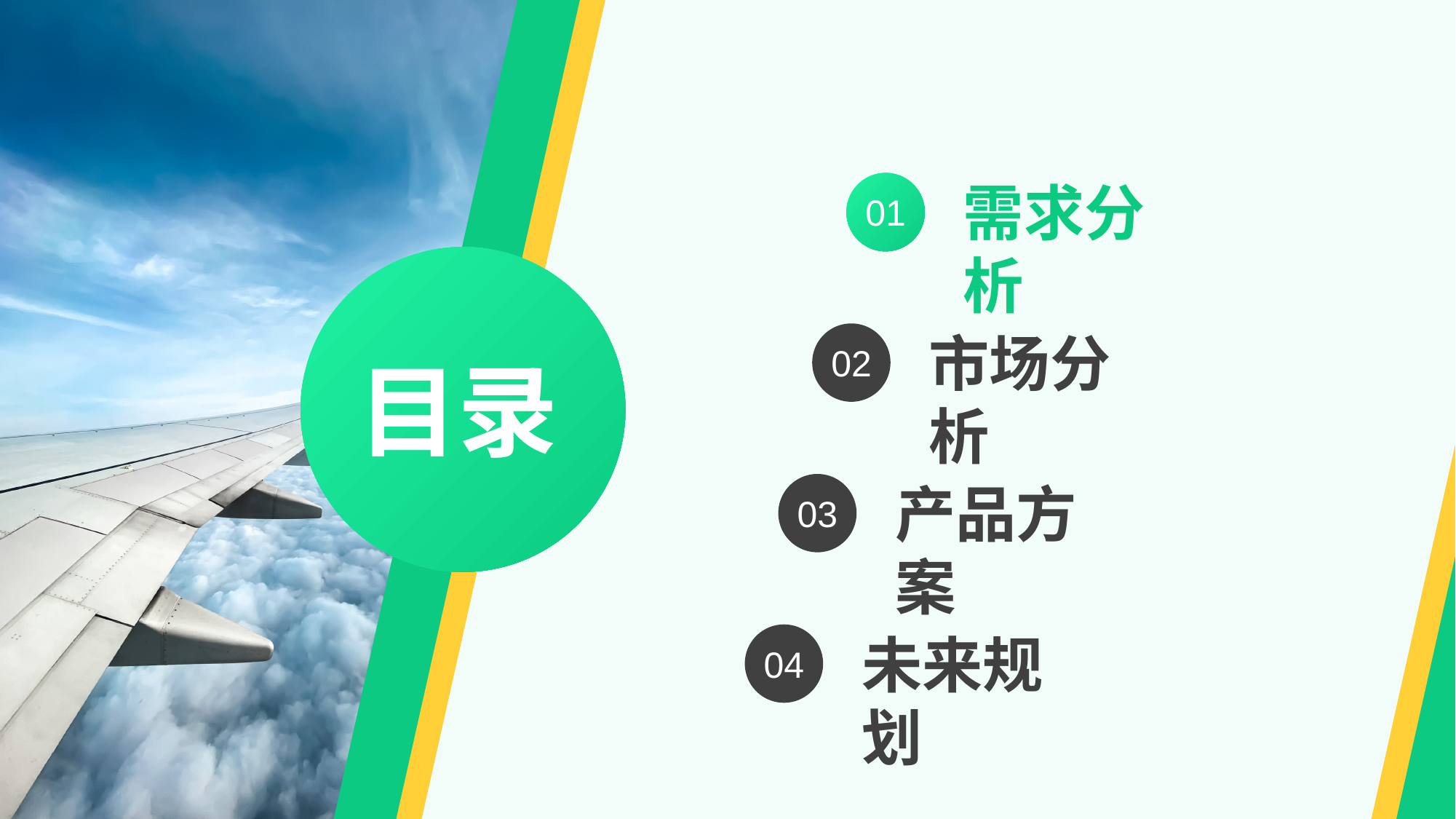

需求分析

01
市场分析

02
产品方案

03
未来规划

04